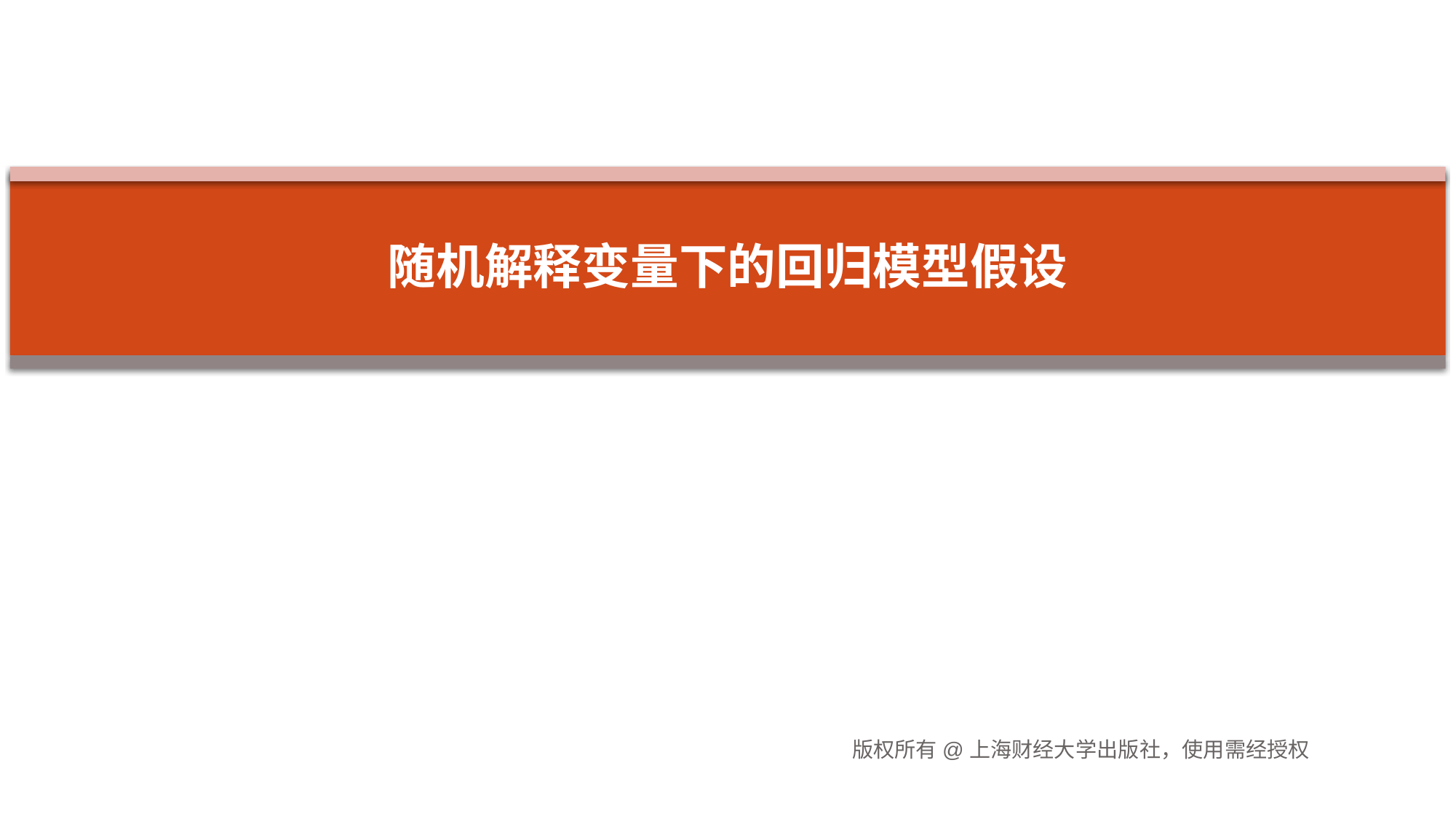

# 随机解释变量下的回归模型假设

版权所有@上海财经大学出版社，使用需经授权